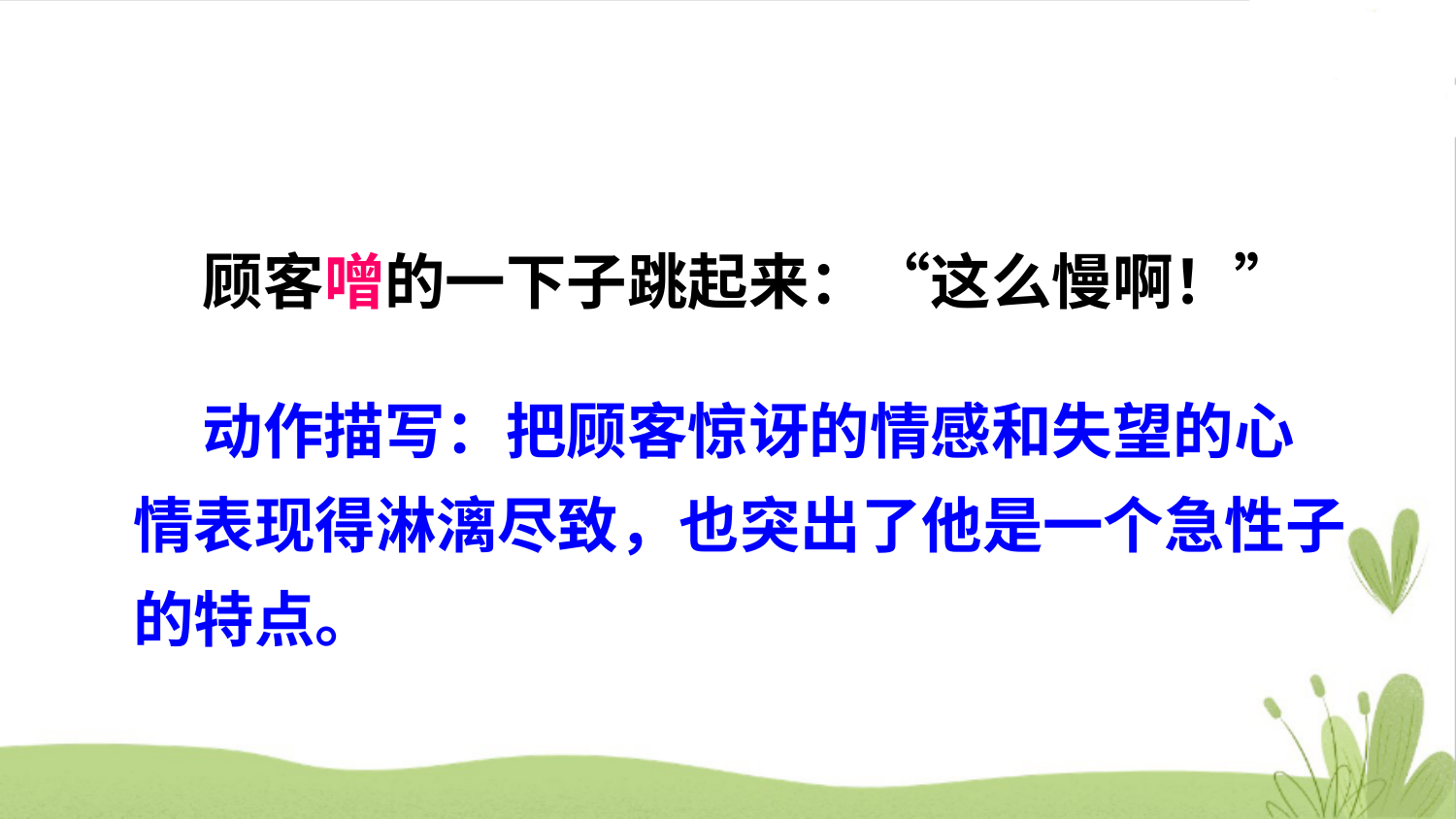

顾客噌的一下子跳起来：“这么慢啊！”
    动作描写：把顾客惊讶的情感和失望的心情表现得淋漓尽致，也突出了他是一个急性子的特点。